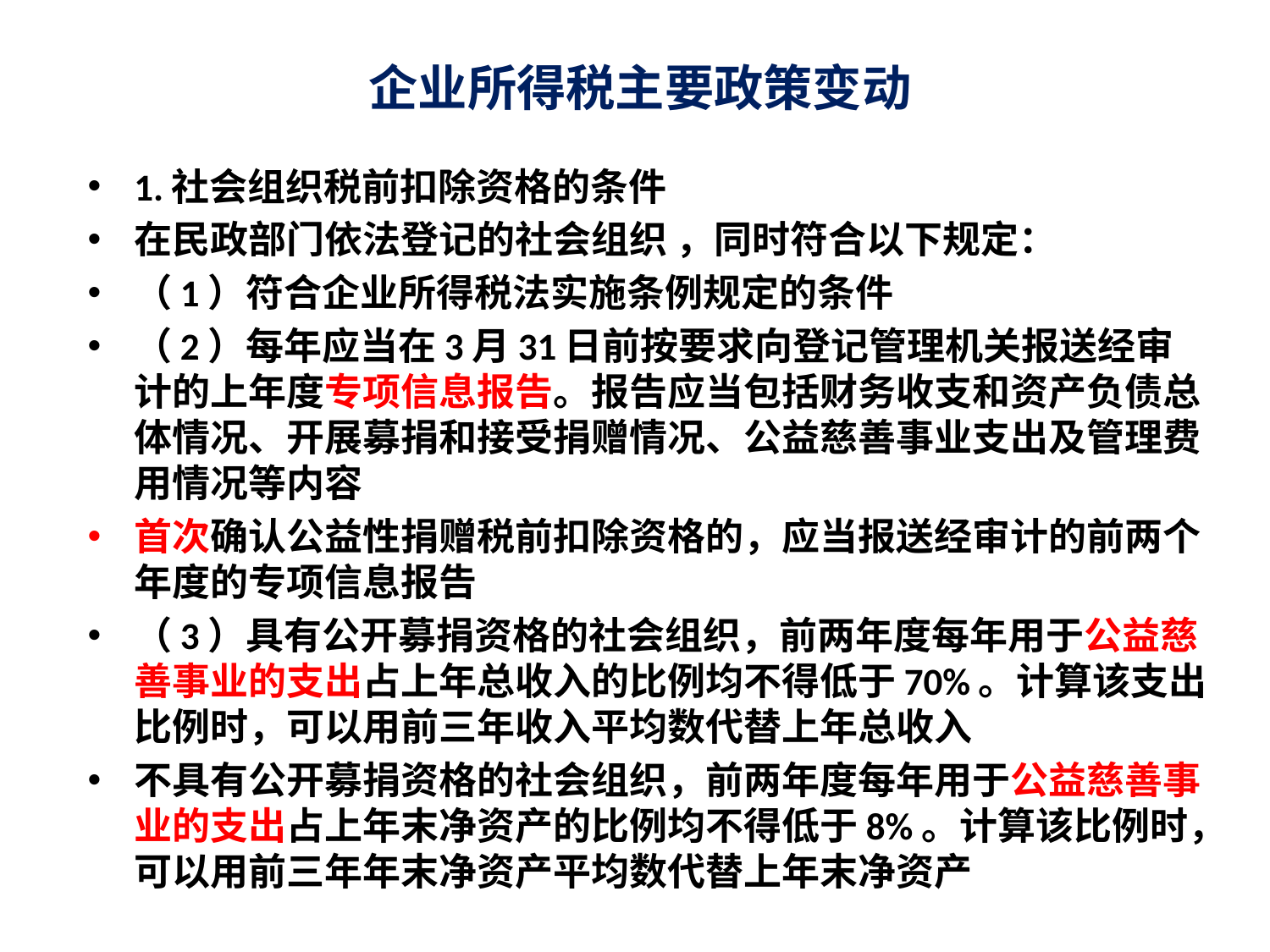

# 企业所得税主要政策变动
1.社会组织税前扣除资格的条件
在民政部门依法登记的社会组织 ，同时符合以下规定：
（1）符合企业所得税法实施条例规定的条件
（2）每年应当在3月31日前按要求向登记管理机关报送经审计的上年度专项信息报告。报告应当包括财务收支和资产负债总体情况、开展募捐和接受捐赠情况、公益慈善事业支出及管理费用情况等内容
首次确认公益性捐赠税前扣除资格的，应当报送经审计的前两个年度的专项信息报告
（3）具有公开募捐资格的社会组织，前两年度每年用于公益慈善事业的支出占上年总收入的比例均不得低于70%。计算该支出比例时，可以用前三年收入平均数代替上年总收入
不具有公开募捐资格的社会组织，前两年度每年用于公益慈善事业的支出占上年末净资产的比例均不得低于8%。计算该比例时，可以用前三年年末净资产平均数代替上年末净资产